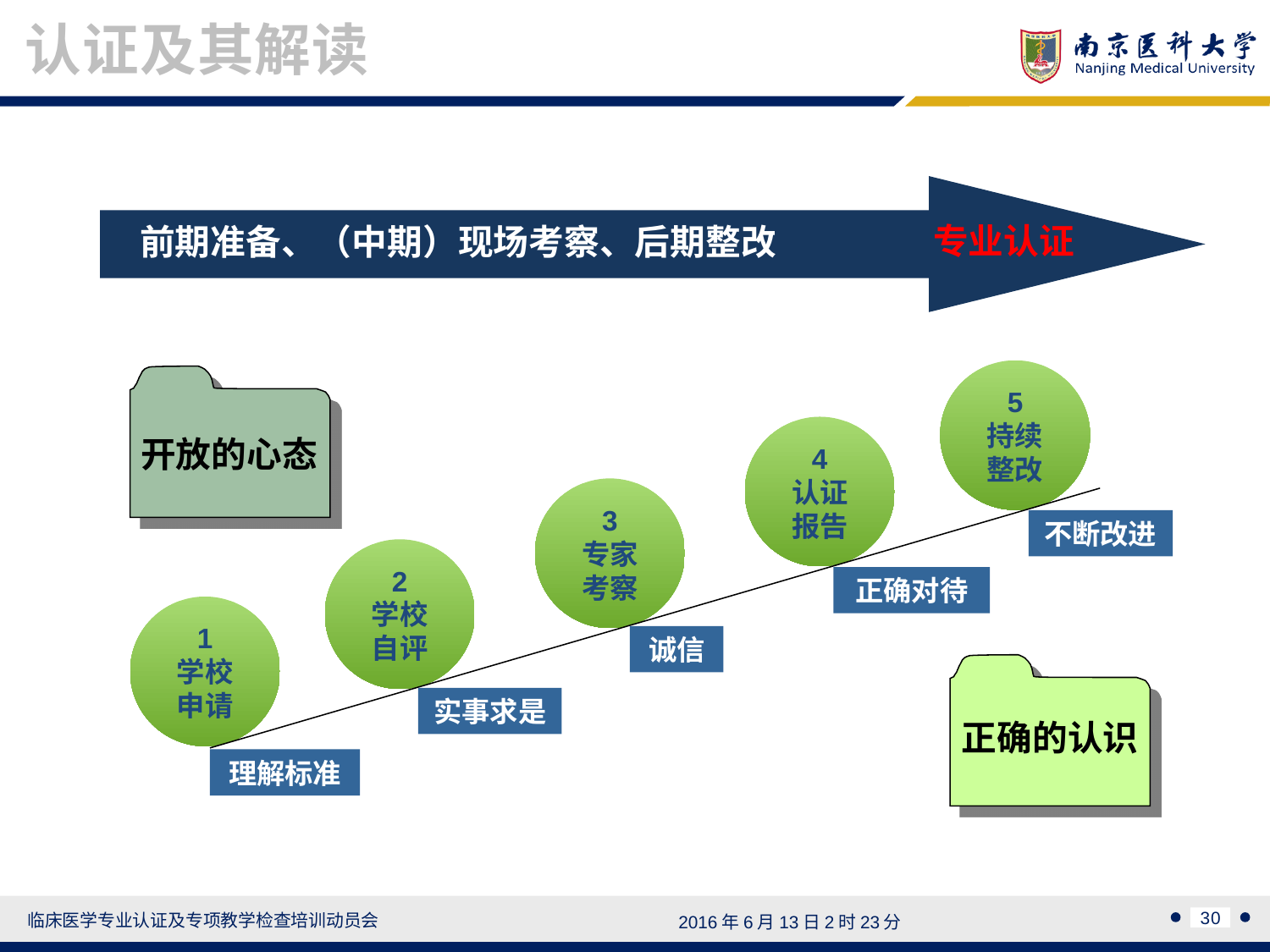

认证及其解读

专业认证
前期准备、（中期）现场考察、后期整改
5
持续
整改
4
认证
报告
3
专家
考察

2
学校
自评
1
学校
申请

开放的心态

正确的认识
不断改进
正确对待
诚信
实事求是
理解标准